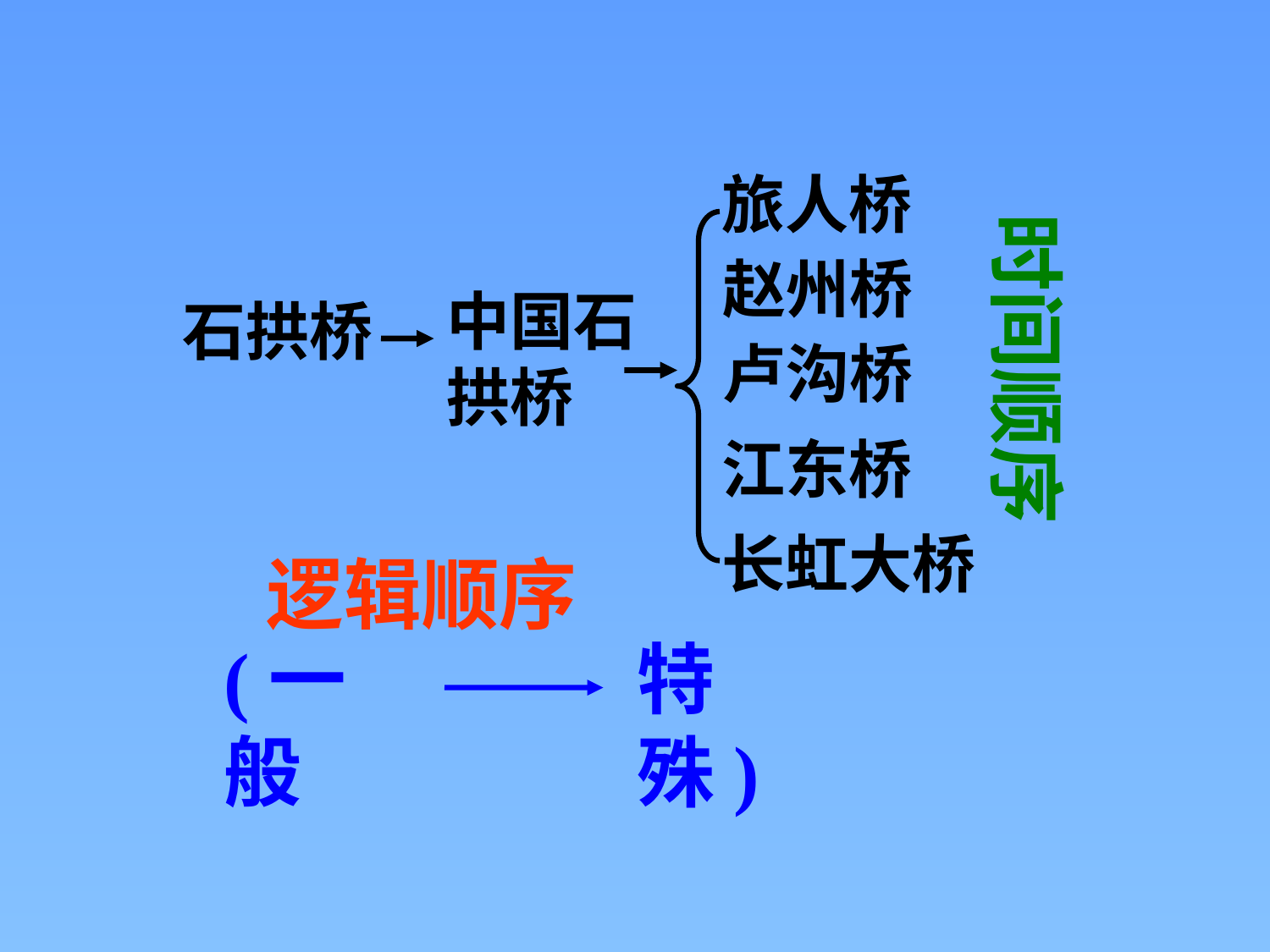

旅人桥
时间顺序

赵州桥
中国石拱桥
石拱桥
卢沟桥

江东桥
长虹大桥
逻辑顺序
(一般
特殊)